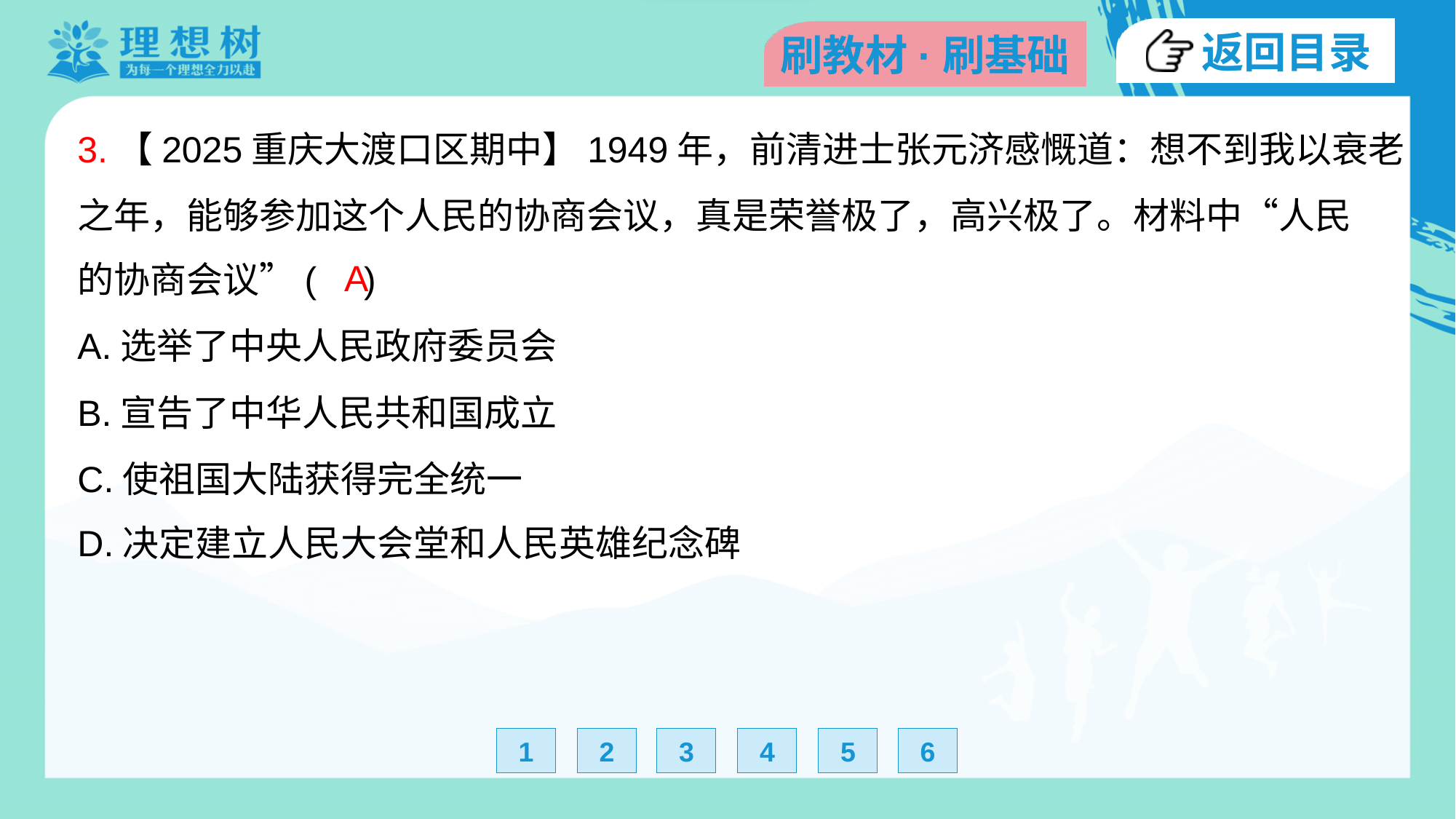

3.【2025重庆大渡口区期中】1949年，前清进士张元济感慨道：想不到我以衰老
之年，能够参加这个人民的协商会议，真是荣誉极了，高兴极了。材料中“人民
的协商会议”(     )
A
A.选举了中央人民政府委员会
B.宣告了中华人民共和国成立
C.使祖国大陆获得完全统一
D.决定建立人民大会堂和人民英雄纪念碑